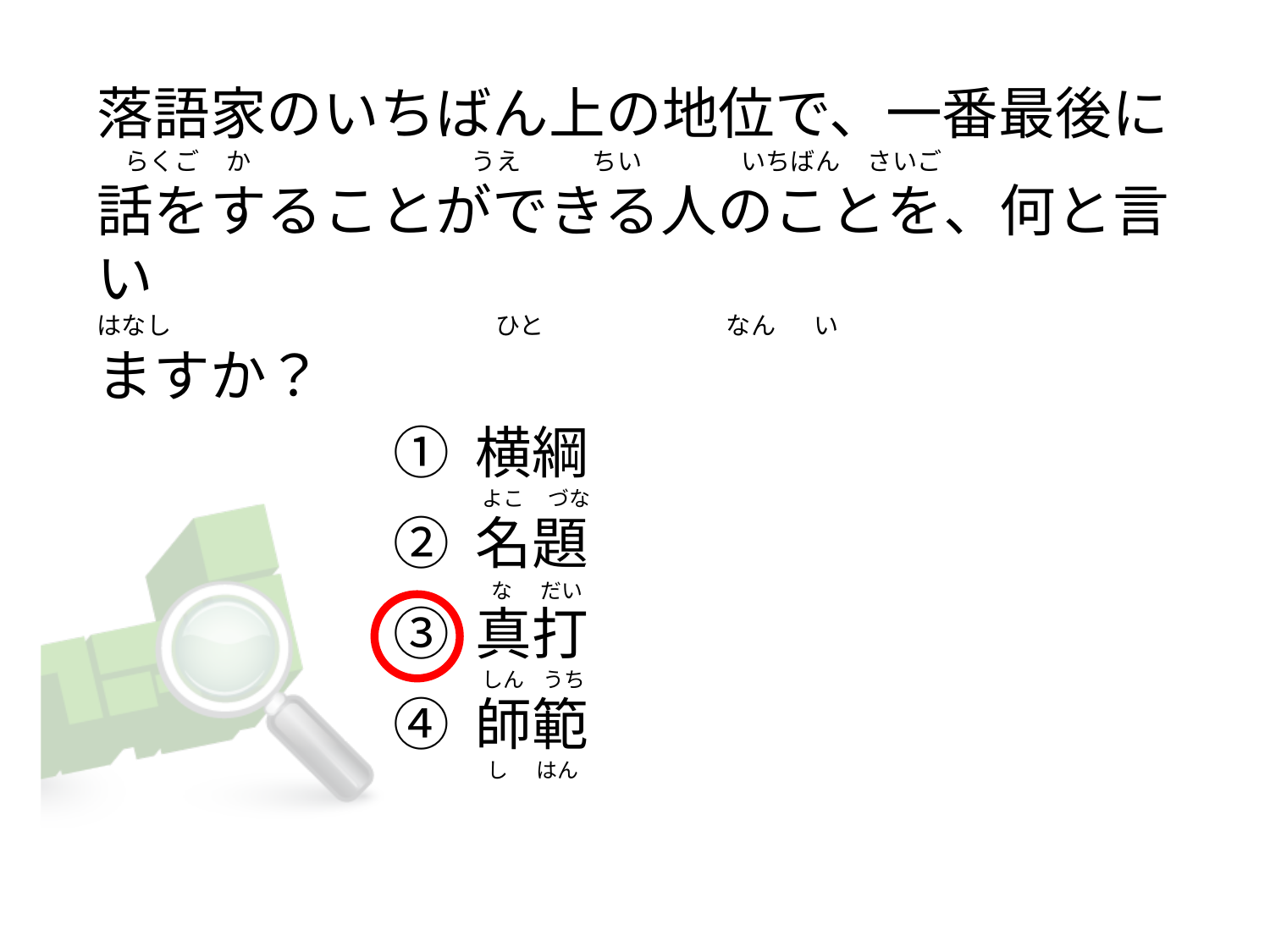

落語家のいちばん上の地位で、一番最後に
    らくご     か                                        うえ             ちい                  いちばん     さいご
話をすることができる人のことを、何と言い
はなし                                                           ひと                                 なん       い
ますか？
① 横綱
② 名題
③ 真打
④ 師範
   よこ     づな
     な      だい

   しん    うち
    し      はん